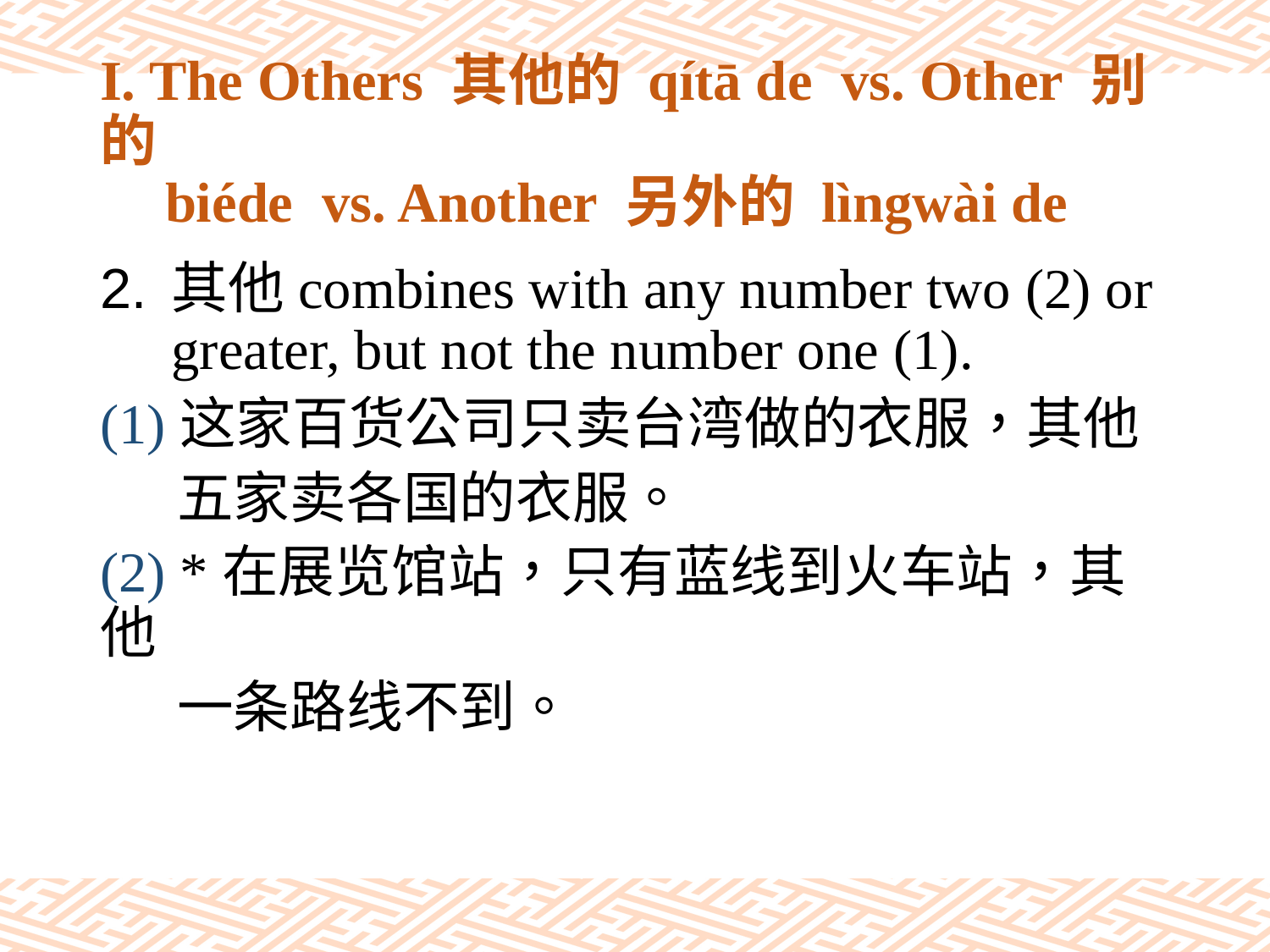

# I. The Others 其他的 qítā de  vs. Other 别的 biéde  vs. Another 另外的 lìngwài de
其他combines with any number two (2) or greater, but not the number one (1).
(1)这家百货公司只卖台湾做的衣服，其他
     五家卖各国的衣服。
(2) *在展览馆站，只有蓝线到火车站，其他
     一条路线不到。